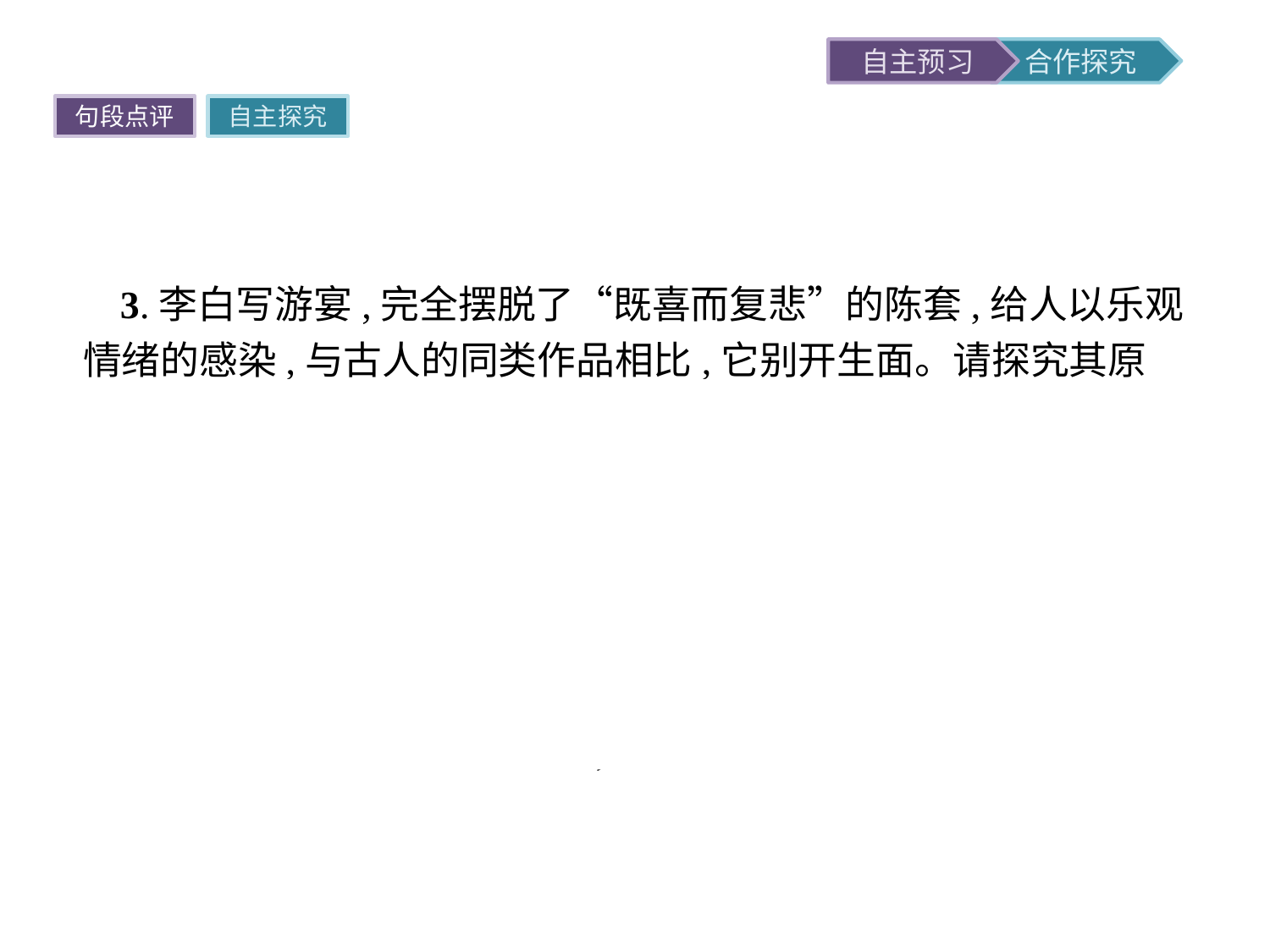

句段点评
自主探究
3.李白写游宴,完全摆脱了“既喜而复悲”的陈套,给人以乐观情绪的感染,与古人的同类作品相比,它别开生面。请探究其原因。
提示《春夜宴诸从弟桃李园序》的感情基调总体上是积极昂扬的,这与时代背景有很大的关系。李白所处的时代是盛唐,而李白又是一个骨子里充满盛唐士人绝对的自信和自豪之情的人。他乐观、豁达,他认为正是因为人生短暂,才应珍视光阴,“秉烛夜游”。他认为美景是春天对自己的召唤和恩赐,他感到能和兄弟们一同歌咏、高谈、观月饮酒,是人生最大的乐趣。